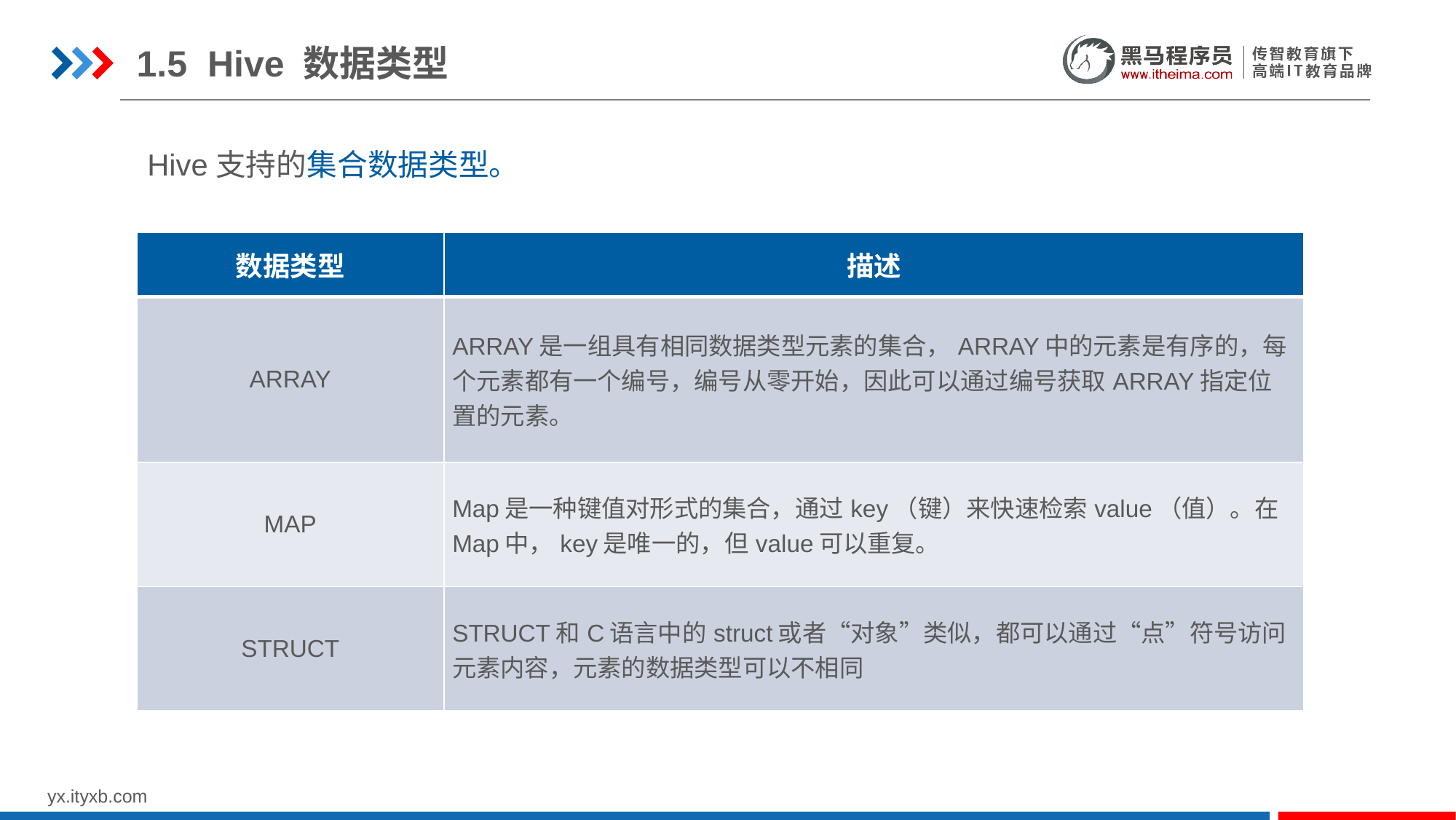

1.5  Hive 数据类型
Hive支持的集合数据类型。
什么是Hive
| 数据类型 | 描述 |
| --- | --- |
| ARRAY | ARRAY是一组具有相同数据类型元素的集合，ARRAY中的元素是有序的，每个元素都有一个编号，编号从零开始，因此可以通过编号获取ARRAY指定位置的元素。 |
| MAP | Map是一种键值对形式的集合，通过key（键）来快速检索value（值）。在Map中，key是唯一的，但value可以重复。 |
| STRUCT | STRUCT和C语言中的struct或者“对象”类似，都可以通过“点”符号访问元素内容，元素的数据类型可以不相同 |